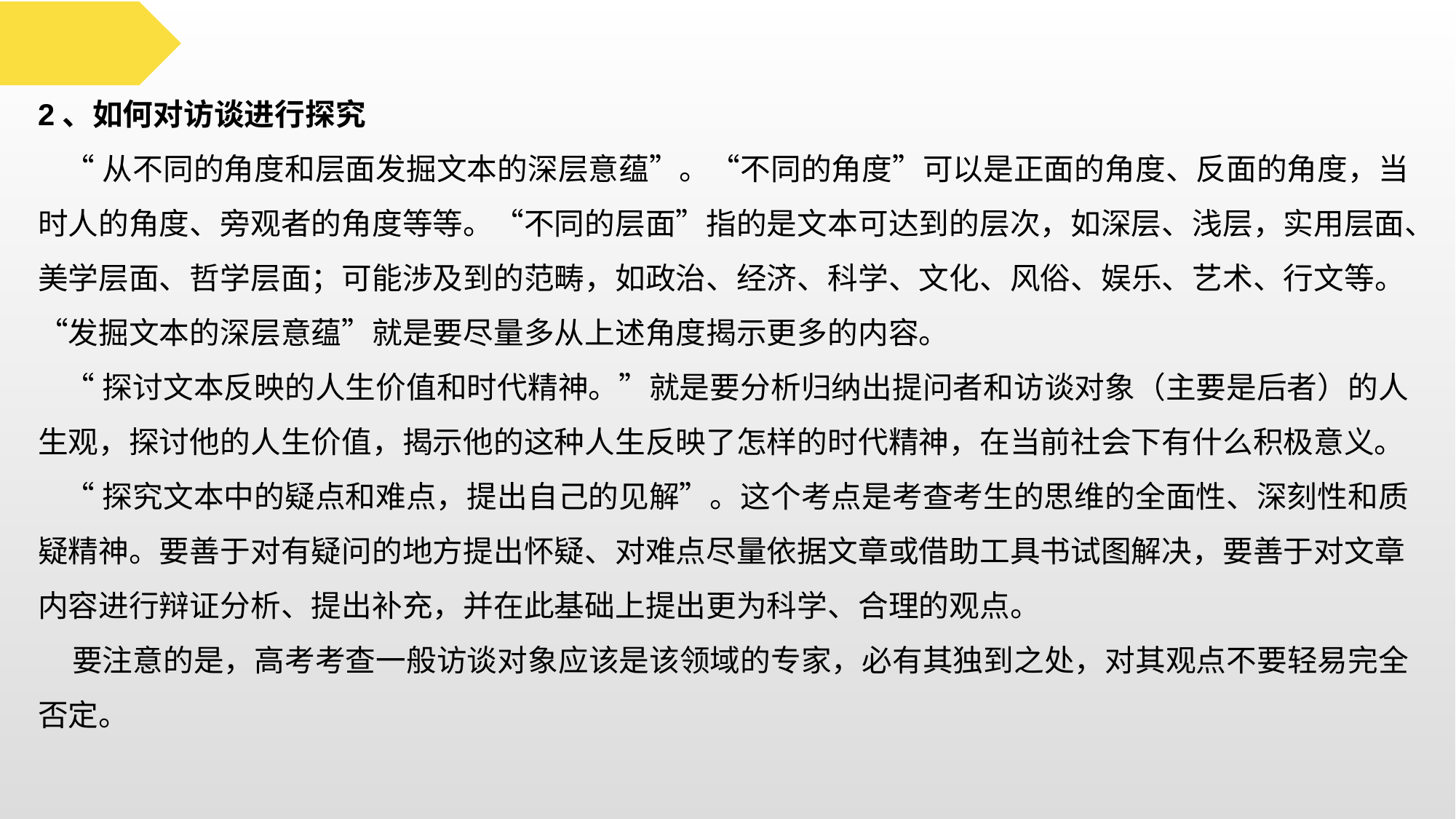

2、如何对访谈进行探究
    “从不同的角度和层面发掘文本的深层意蕴”。“不同的角度”可以是正面的角度、反面的角度，当时人的角度、旁观者的角度等等。“不同的层面”指的是文本可达到的层次，如深层、浅层，实用层面、美学层面、哲学层面；可能涉及到的范畴，如政治、经济、科学、文化、风俗、娱乐、艺术、行文等。“发掘文本的深层意蕴”就是要尽量多从上述角度揭示更多的内容。
    “探讨文本反映的人生价值和时代精神。”就是要分析归纳出提问者和访谈对象（主要是后者）的人生观，探讨他的人生价值，揭示他的这种人生反映了怎样的时代精神，在当前社会下有什么积极意义。
    “探究文本中的疑点和难点，提出自己的见解”。这个考点是考查考生的思维的全面性、深刻性和质疑精神。要善于对有疑问的地方提出怀疑、对难点尽量依据文章或借助工具书试图解决，要善于对文章内容进行辩证分析、提出补充，并在此基础上提出更为科学、合理的观点。
    要注意的是，高考考查一般访谈对象应该是该领域的专家，必有其独到之处，对其观点不要轻易完全否定。